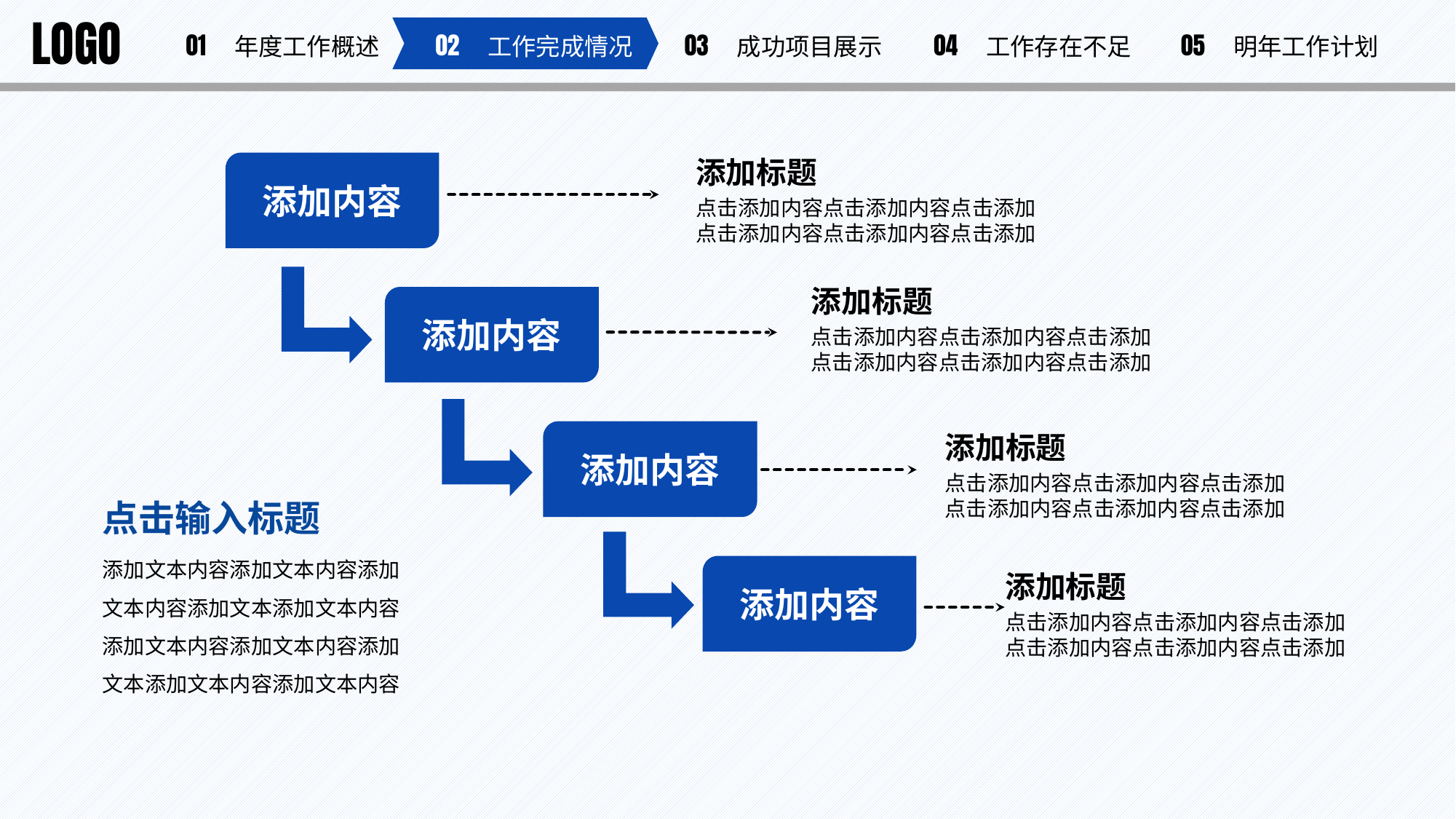

LOGO

01    年度工作概述
02    工作完成情况
03    成功项目展示
04    工作存在不足
05    明年工作计划

添加标题
点击添加内容点击添加内容点击添加
点击添加内容点击添加内容点击添加
添加内容

添加标题
点击添加内容点击添加内容点击添加
点击添加内容点击添加内容点击添加
添加内容

添加标题
点击添加内容点击添加内容点击添加
点击添加内容点击添加内容点击添加
添加内容
点击输入标题

添加文本内容添加文本内容添加文本内容添加文本添加文本内容添加文本内容添加文本内容添加文本添加文本内容添加文本内容
添加内容
添加标题
点击添加内容点击添加内容点击添加
点击添加内容点击添加内容点击添加